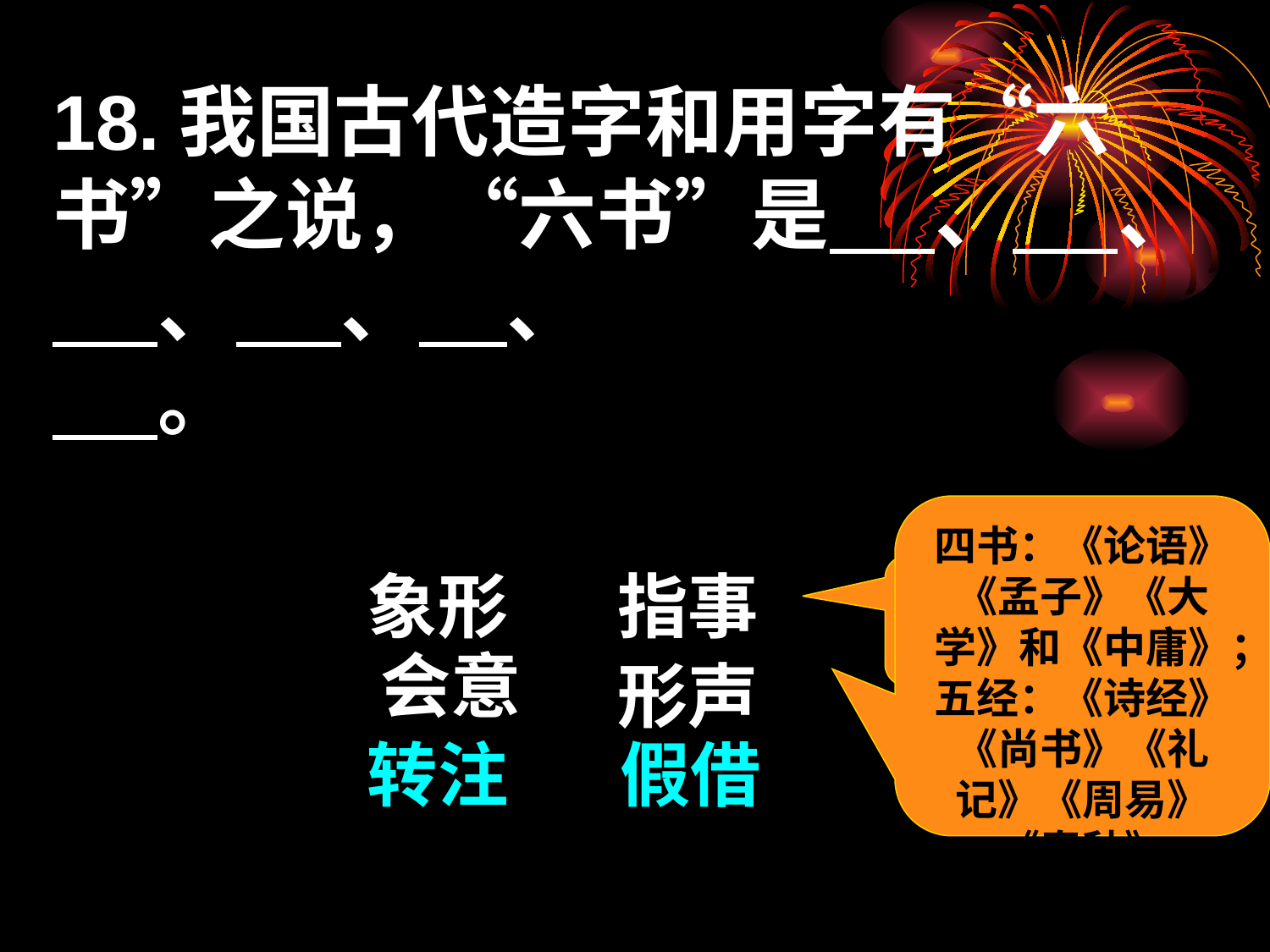

18.我国古代造字和用字有“六书”之说，“六书”是      、      、
      、      、     、
      。

四书：《论语》《孟子》《大学》和《中庸》；五经：《诗经》《尚书》《礼记》《周易》《春秋》
象形
指事
“四书五经”分别指哪些典籍？
 会意
形声
转注
假借